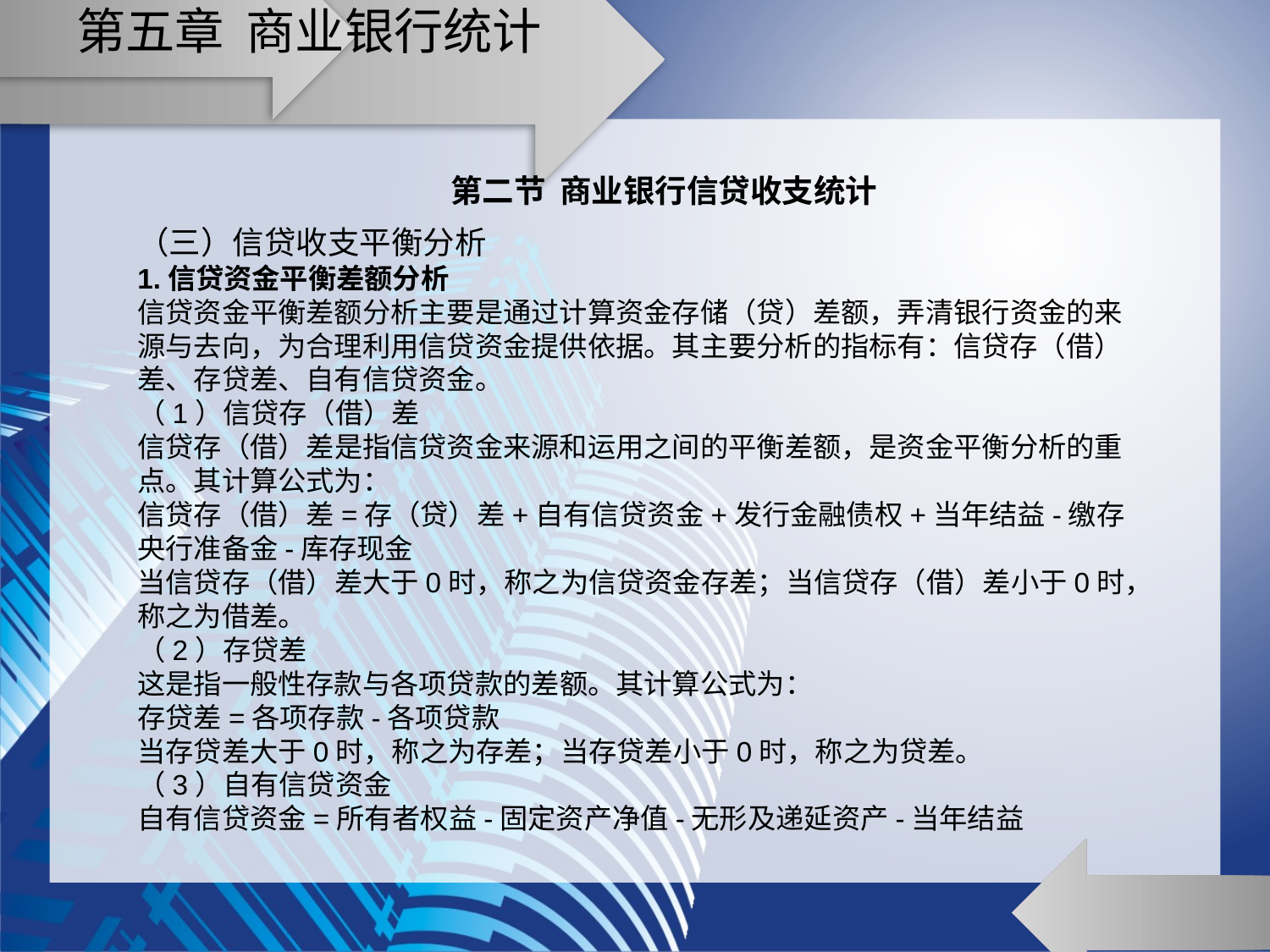

# 第五章  商业银行统计
第二节  商业银行信贷收支统计
（三）信贷收支平衡分析
1.信贷资金平衡差额分析
信贷资金平衡差额分析主要是通过计算资金存储（贷）差额，弄清银行资金的来源与去向，为合理利用信贷资金提供依据。其主要分析的指标有：信贷存（借）差、存贷差、自有信贷资金。
（1）信贷存（借）差
信贷存（借）差是指信贷资金来源和运用之间的平衡差额，是资金平衡分析的重点。其计算公式为：
信贷存（借）差=存（贷）差+自有信贷资金+发行金融债权+当年结益-缴存央行准备金-库存现金
当信贷存（借）差大于0时，称之为信贷资金存差；当信贷存（借）差小于0时，称之为借差。
（2）存贷差
这是指一般性存款与各项贷款的差额。其计算公式为：
存贷差=各项存款-各项贷款
当存贷差大于0时，称之为存差；当存贷差小于0时，称之为贷差。
（3）自有信贷资金
自有信贷资金=所有者权益-固定资产净值-无形及递延资产-当年结益